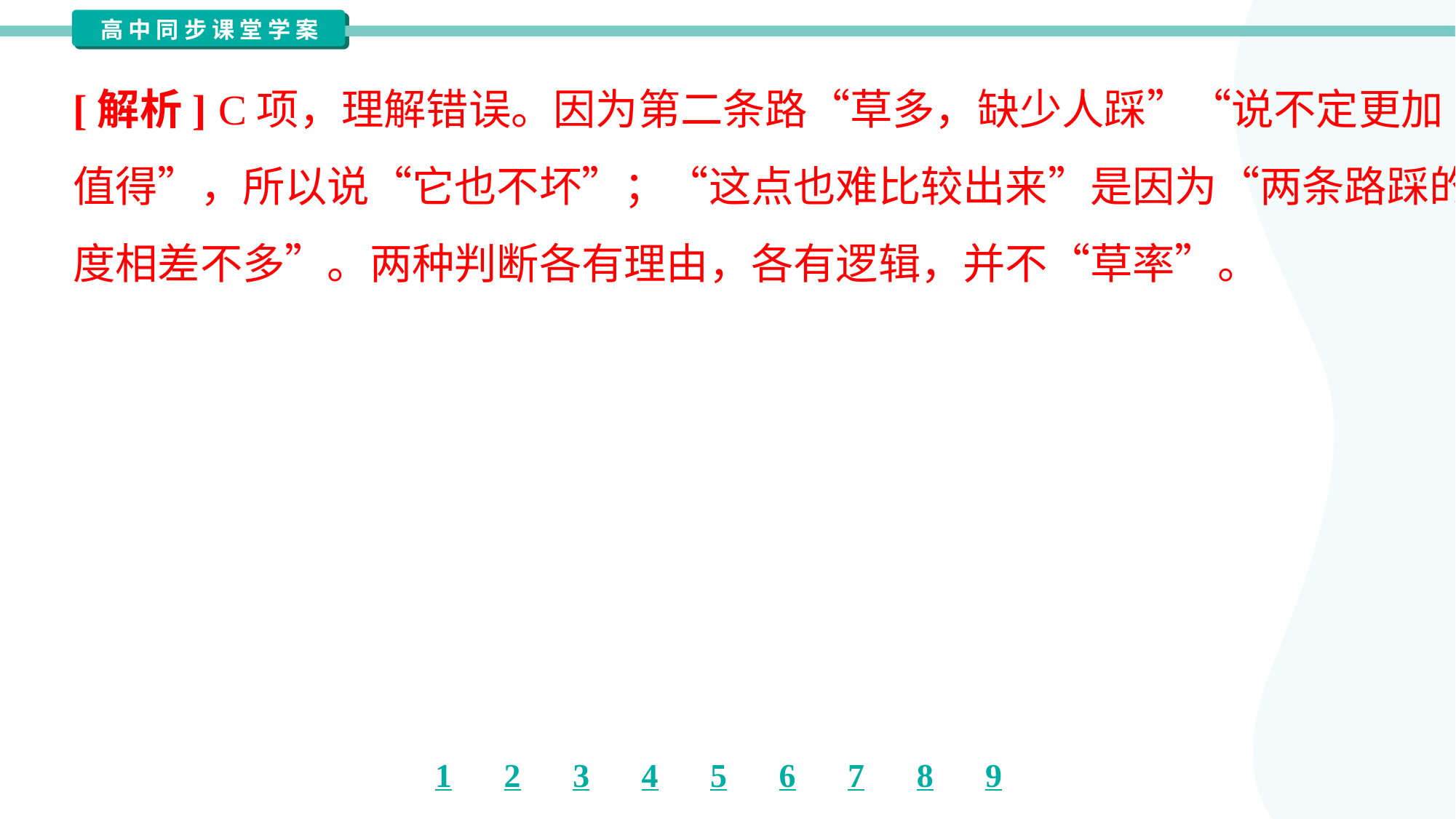

[解析] C项，理解错误。因为第二条路“草多，缺少人踩”“说不定更加
值得”，所以说“它也不坏”；“这点也难比较出来”是因为“两条路踩的程
度相差不多”。两种判断各有理由，各有逻辑，并不“草率”。